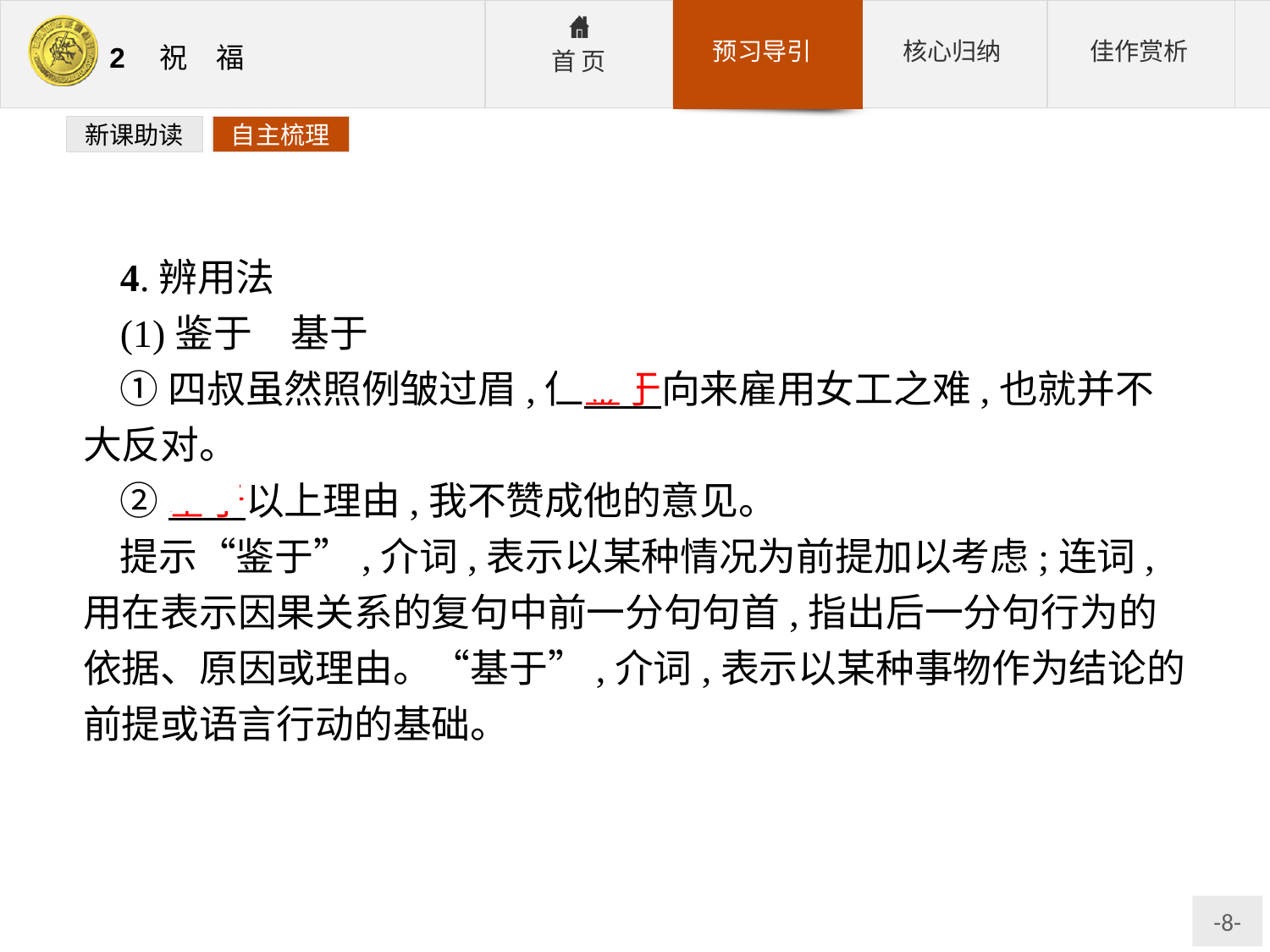

新课助读
自主梳理
4.辨用法
(1)鉴于　基于
①四叔虽然照例皱过眉,但鉴于向来雇用女工之难,也就并不大反对。
②基于以上理由,我不赞成他的意见。
提示“鉴于”,介词,表示以某种情况为前提加以考虑;连词,用在表示因果关系的复句中前一分句句首,指出后一分句行为的依据、原因或理由。“基于”,介词,表示以某种事物作为结论的前提或语言行动的基础。